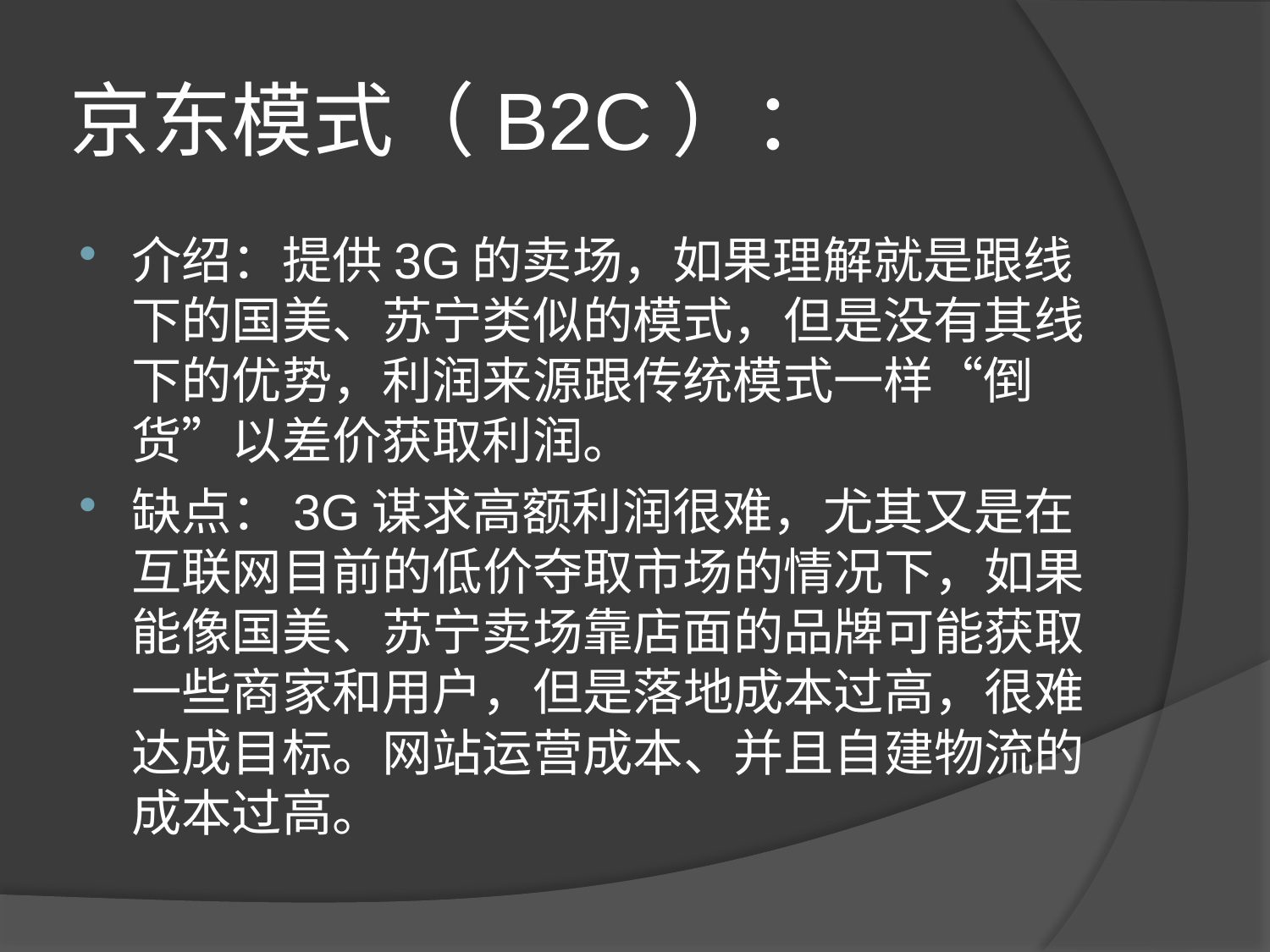

# 京东模式（B2C）：
介绍：提供3G的卖场，如果理解就是跟线下的国美、苏宁类似的模式，但是没有其线下的优势，利润来源跟传统模式一样“倒货”以差价获取利润。
缺点：3G谋求高额利润很难，尤其又是在互联网目前的低价夺取市场的情况下，如果能像国美、苏宁卖场靠店面的品牌可能获取一些商家和用户，但是落地成本过高，很难达成目标。网站运营成本、并且自建物流的成本过高。